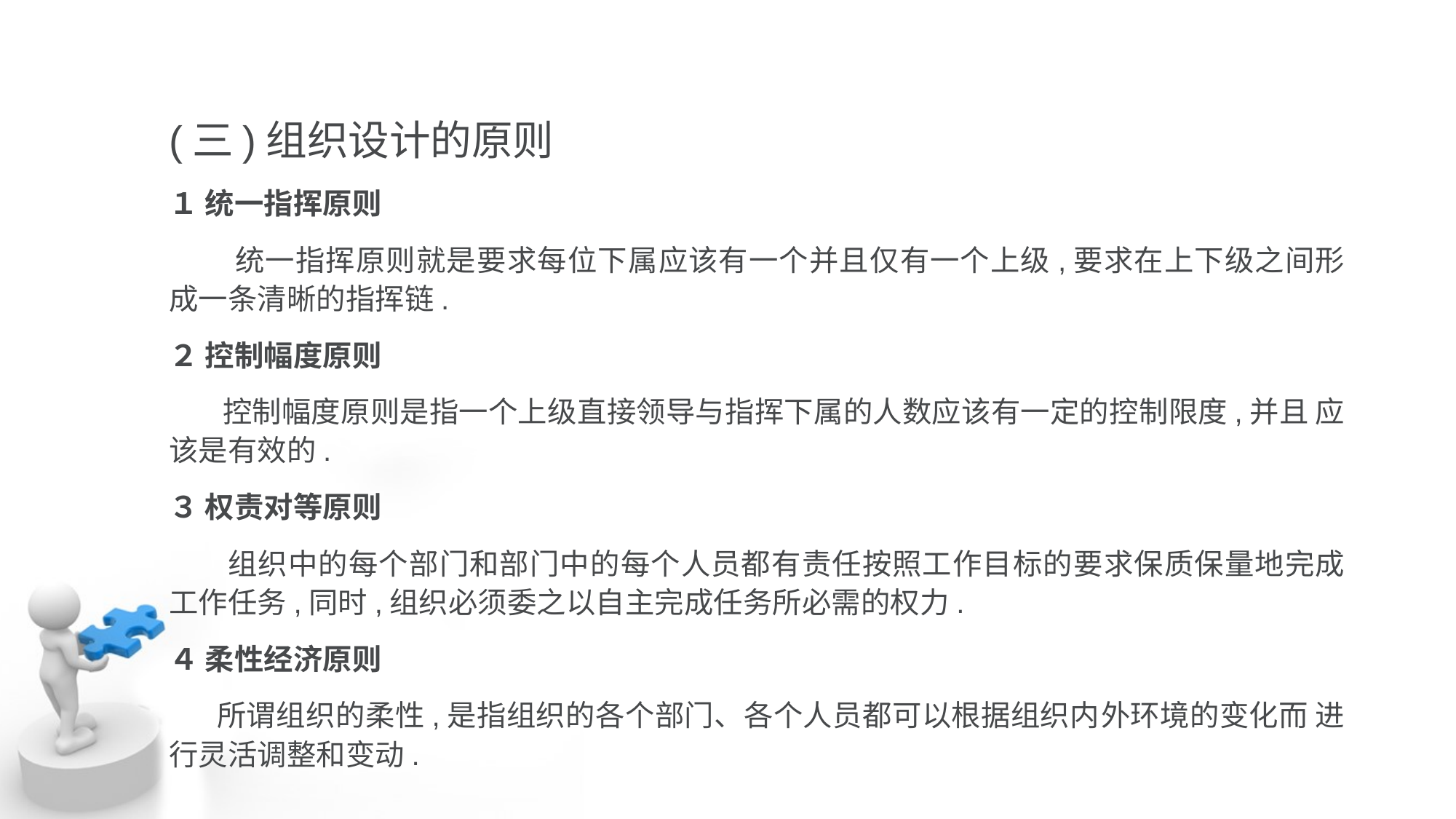

(三)组织设计的原则
１ 统一指挥原则
        统一指挥原则就是要求每位下属应该有一个并且仅有一个上级,要求在上下级之间形 成一条清晰的指挥链.
２ 控制幅度原则
       控制幅度原则是指一个上级直接领导与指挥下属的人数应该有一定的控制限度,并且 应该是有效的.
３ 权责对等原则
       组织中的每个部门和部门中的每个人员都有责任按照工作目标的要求保质保量地完成 工作任务,同时,组织必须委之以自主完成任务所必需的权力.
４ 柔性经济原则
      所谓组织的柔性,是指组织的各个部门、各个人员都可以根据组织内外环境的变化而 进行灵活调整和变动.